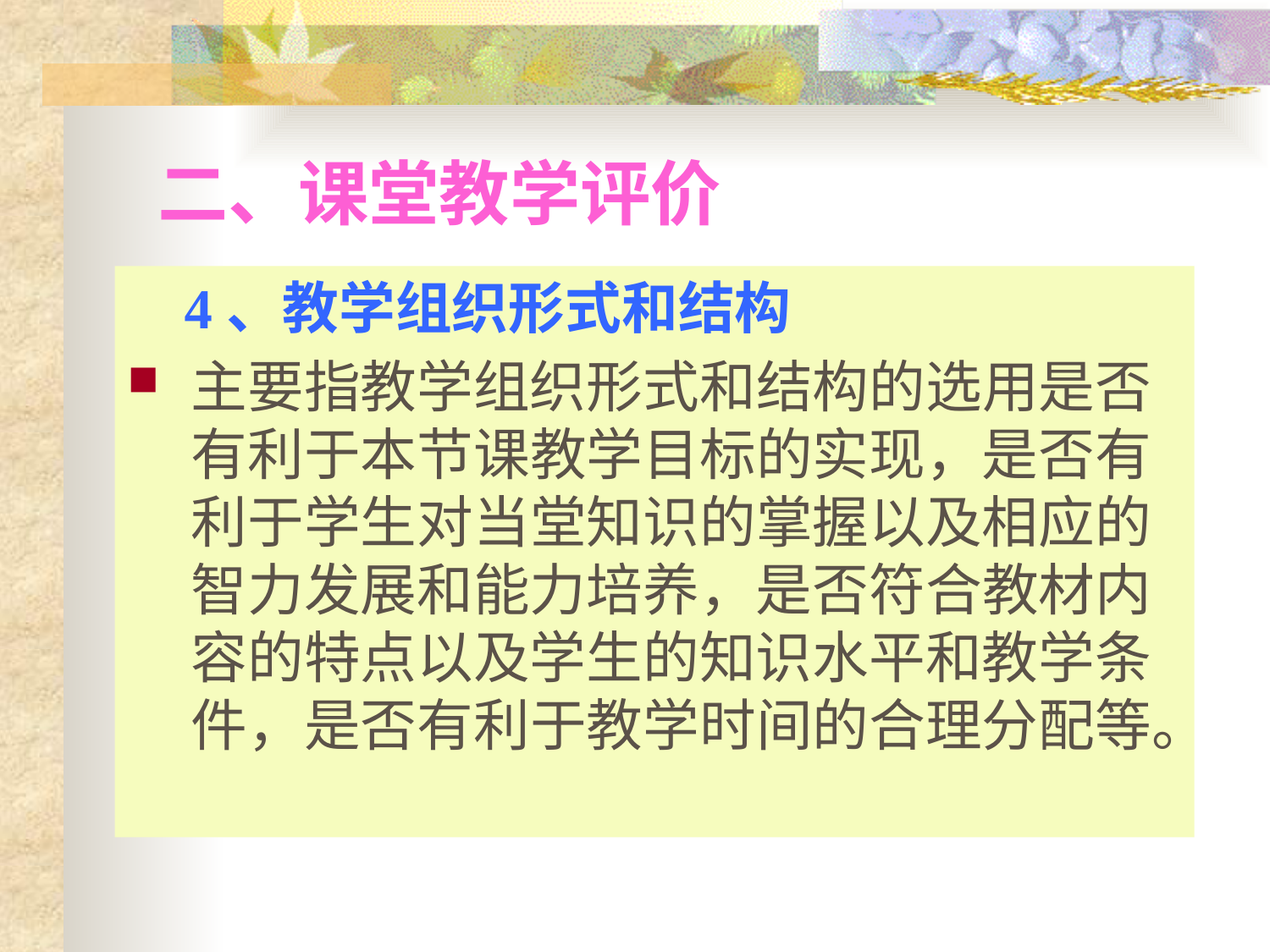

# 二、课堂教学评价
    4、教学组织形式和结构
主要指教学组织形式和结构的选用是否有利于本节课教学目标的实现，是否有利于学生对当堂知识的掌握以及相应的智力发展和能力培养，是否符合教材内容的特点以及学生的知识水平和教学条件，是否有利于教学时间的合理分配等。